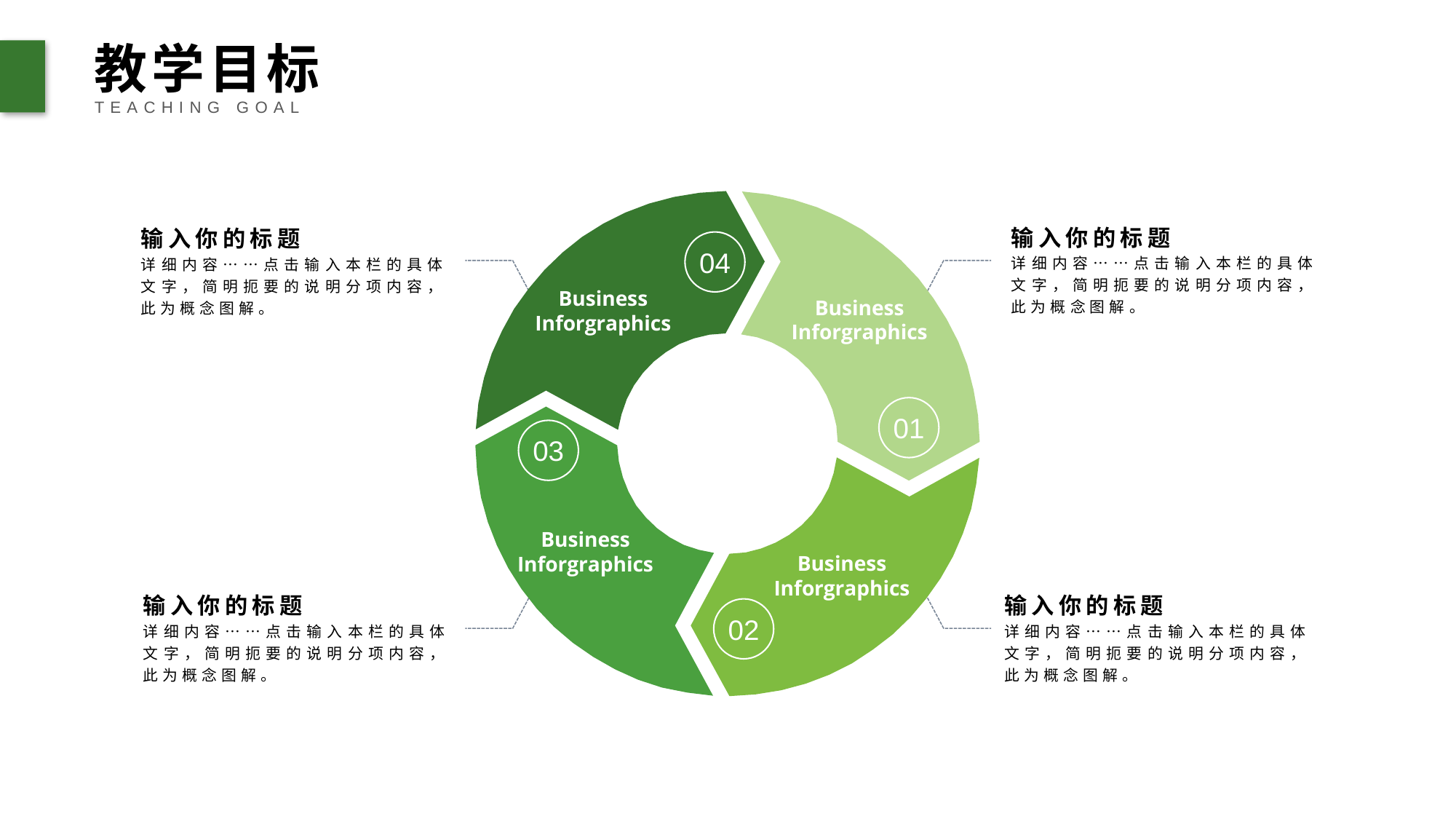

教学目标
TEACHING GOAL

输入你的标题
详细内容……点击输入本栏的具体文字，简明扼要的说明分项内容，此为概念图解。
输入你的标题
详细内容……点击输入本栏的具体文字，简明扼要的说明分项内容，此为概念图解。
04

Business Inforgraphics
Business Inforgraphics
01

03

Business Inforgraphics
Business Inforgraphics
输入你的标题
详细内容……点击输入本栏的具体文字，简明扼要的说明分项内容，此为概念图解。
输入你的标题
详细内容……点击输入本栏的具体文字，简明扼要的说明分项内容，此为概念图解。

02